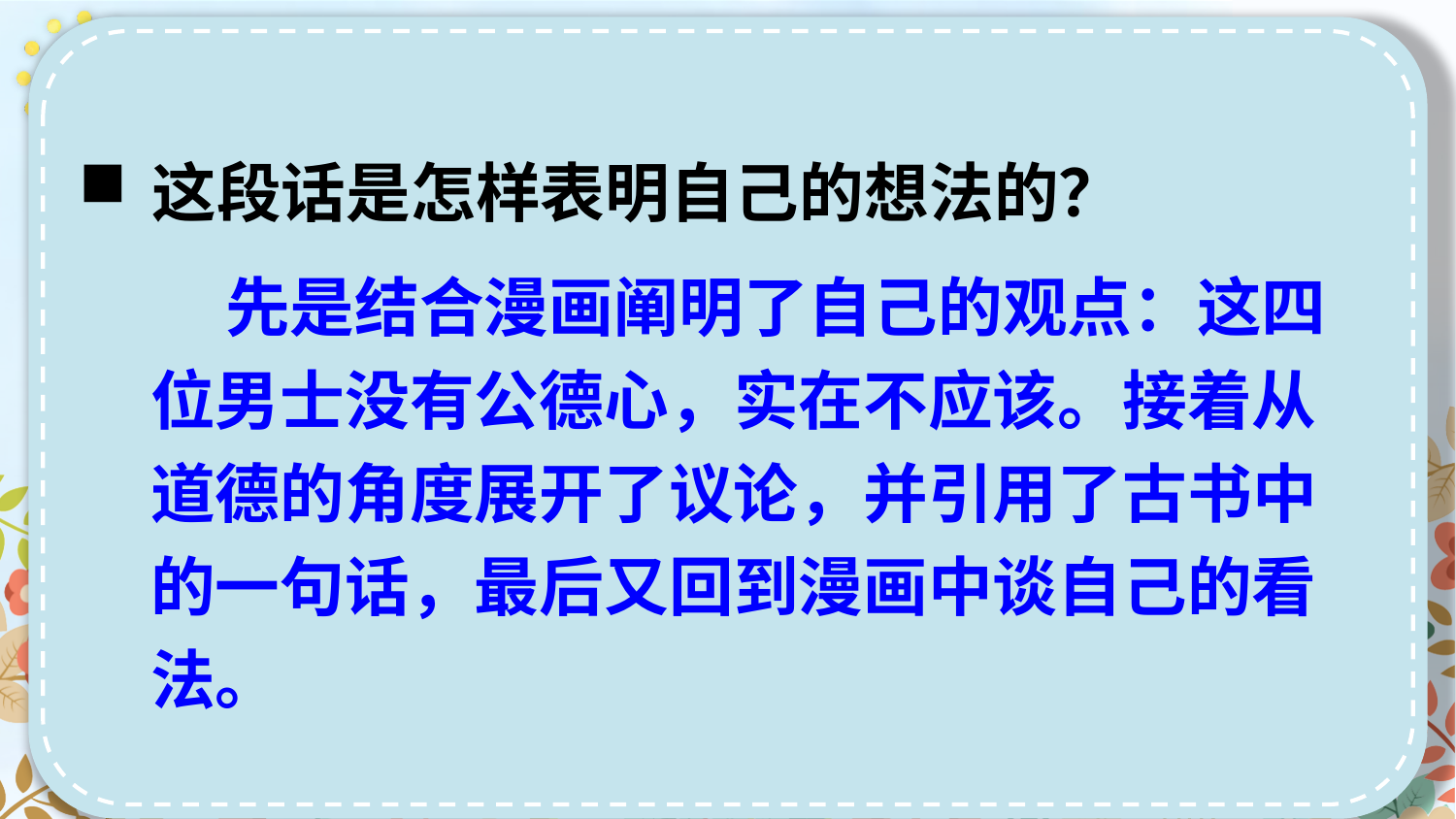

这段话是怎样表明自己的想法的？
    先是结合漫画阐明了自己的观点：这四位男士没有公德心，实在不应该。接着从道德的角度展开了议论，并引用了古书中的一句话，最后又回到漫画中谈自己的看法。